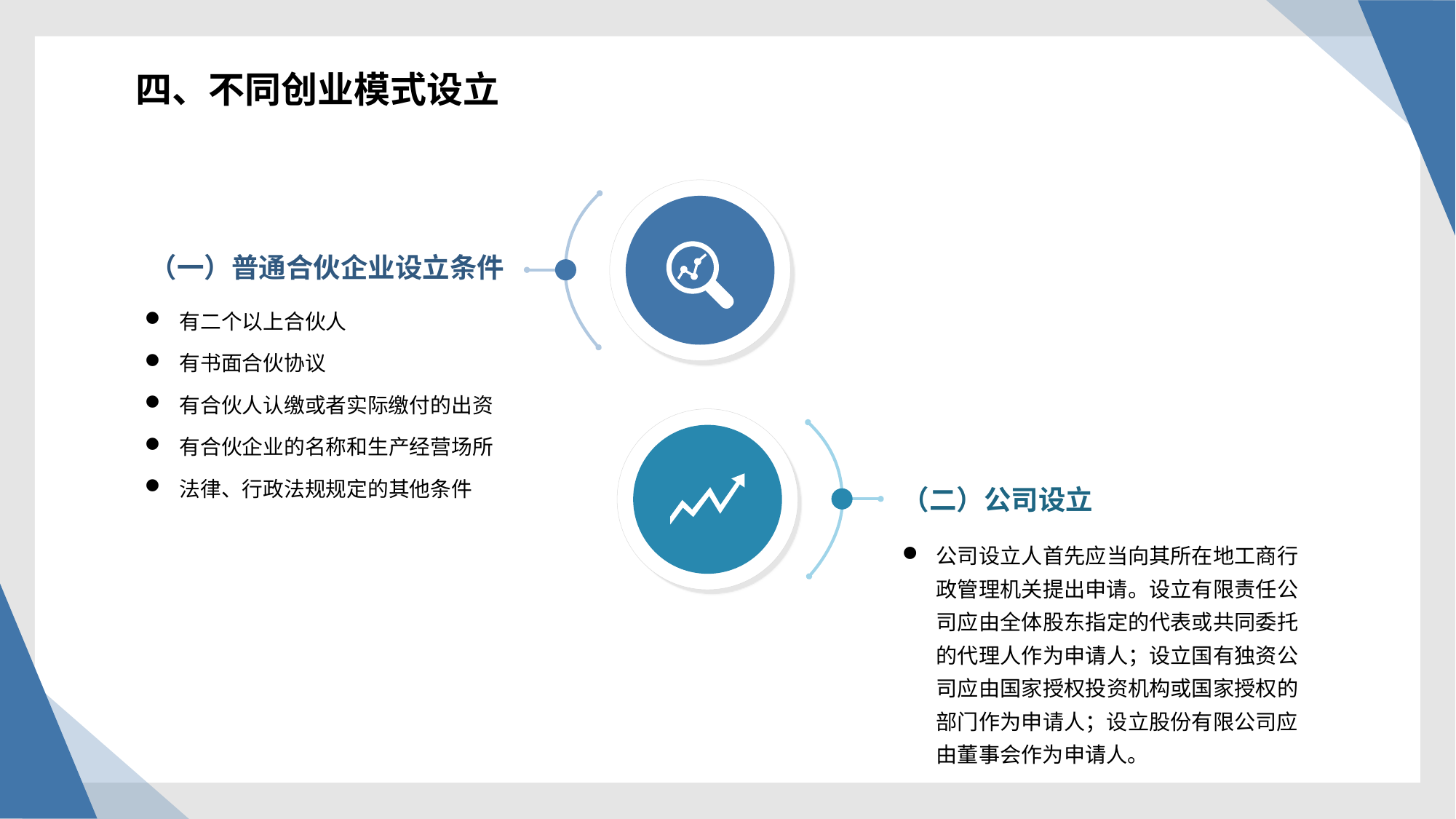

四、不同创业模式设立

（一）普通合伙企业设立条件

有二个以上合伙人
有书面合伙协议
有合伙人认缴或者实际缴付的出资
有合伙企业的名称和生产经营场所
法律、行政法规规定的其他条件

（二）公司设立

公司设立人首先应当向其所在地工商行政管理机关提出申请。设立有限责任公司应由全体股东指定的代表或共同委托的代理人作为申请人；设立国有独资公司应由国家授权投资机构或国家授权的部门作为申请人；设立股份有限公司应由董事会作为申请人。